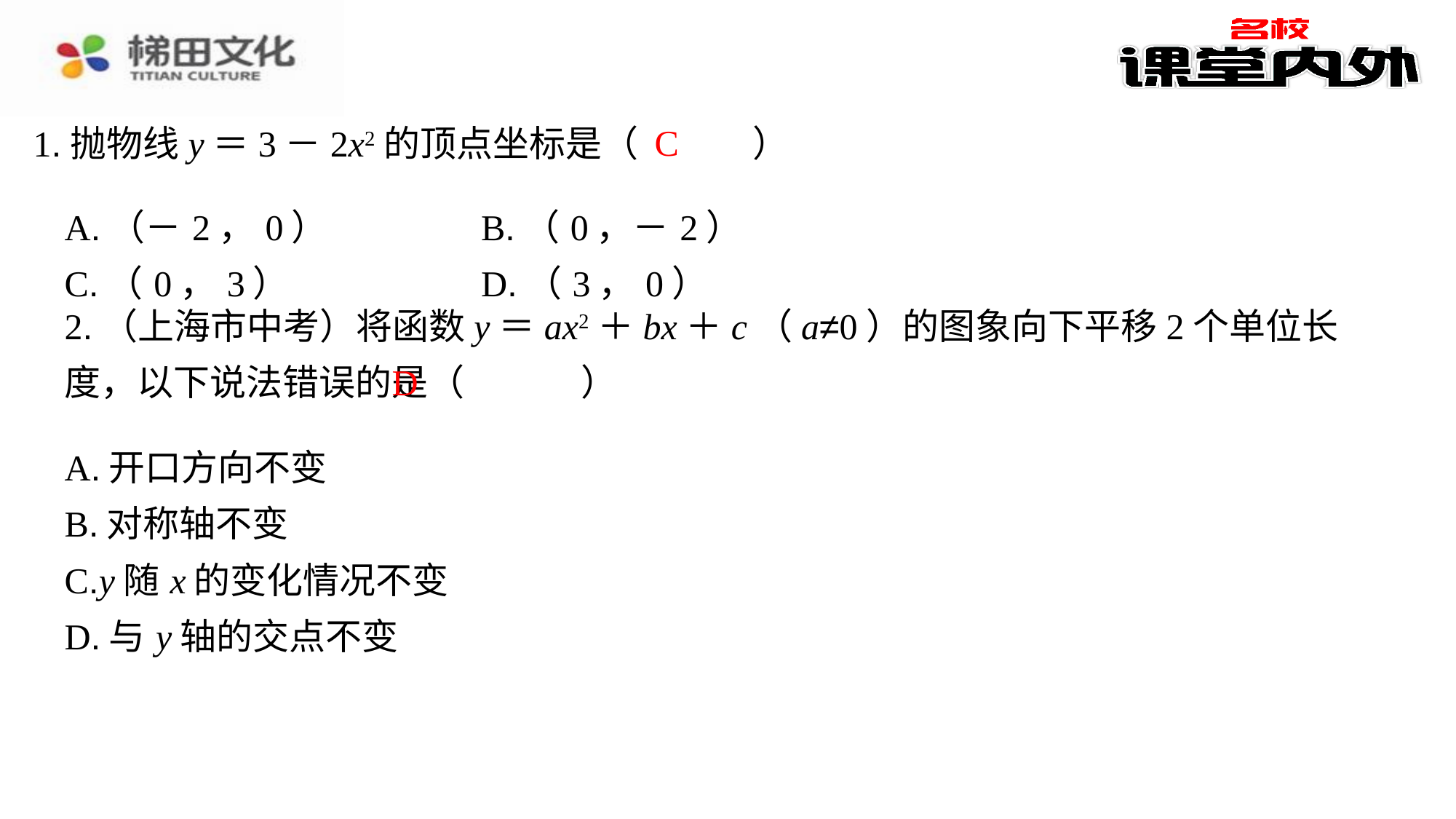

C
1.抛物线y＝3－2x2的顶点坐标是（　C　）
| A.（－2，0） | B.（0，－2） |
| --- | --- |
| C.（0，3） | D.（3，0） |
2.（上海市中考）将函数y＝ax2＋bx＋c（a≠0）的图象向下平移2个单位长度，以下说法错误的是（　D　）
D
| A.开口方向不变 |
| --- |
| B.对称轴不变 |
| C.y随x的变化情况不变 |
| D.与y轴的交点不变 |